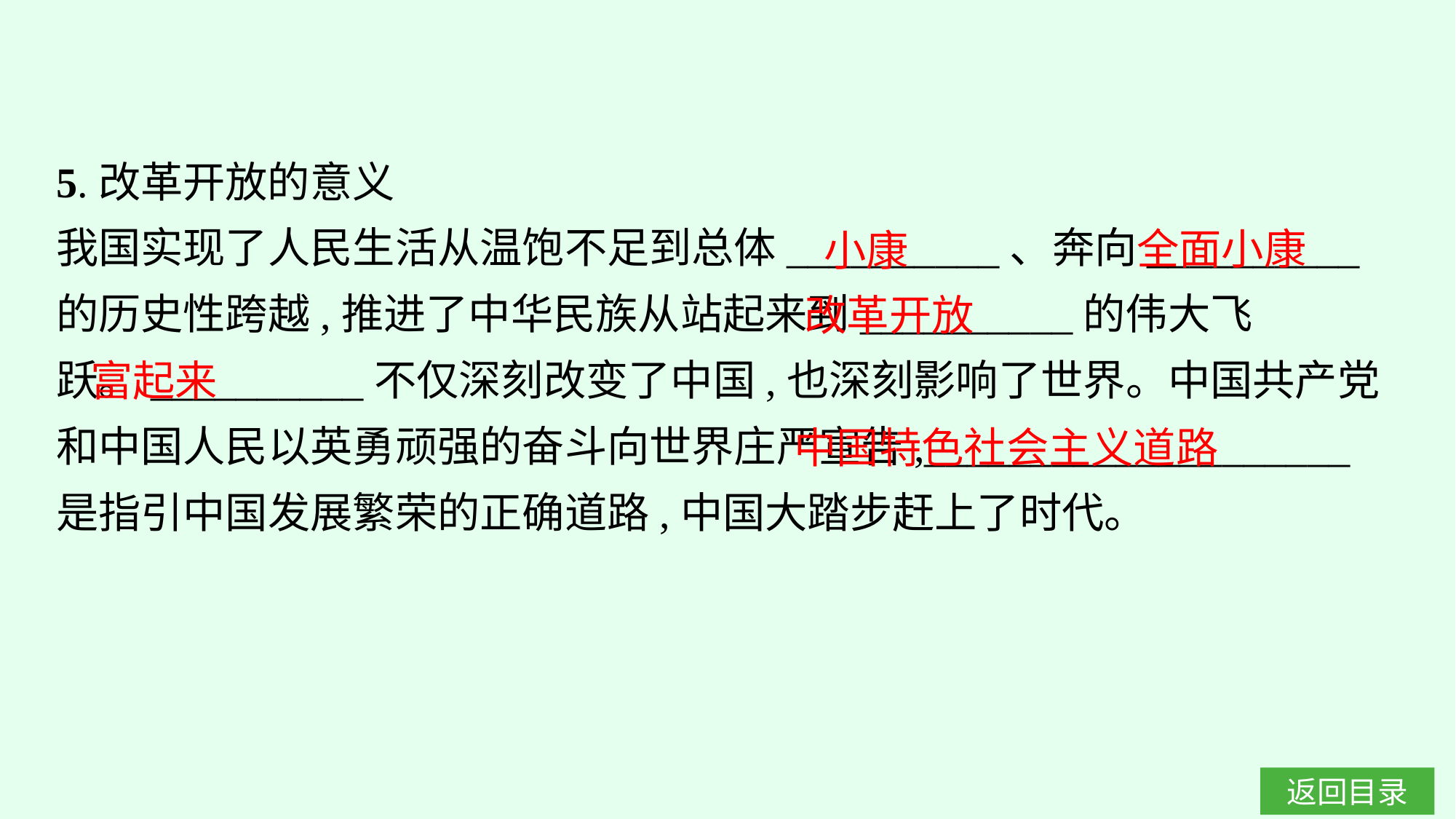

5.改革开放的意义
我国实现了人民生活从温饱不足到总体__________、奔向__________的历史性跨越,推进了中华民族从站起来到__________的伟大飞跃。__________不仅深刻改变了中国,也深刻影响了世界。中国共产党和中国人民以英勇顽强的奋斗向世界庄严宣告,____________________是指引中国发展繁荣的正确道路,中国大踏步赶上了时代。
全面小康
小康
改革开放
富起来
中国特色社会主义道路